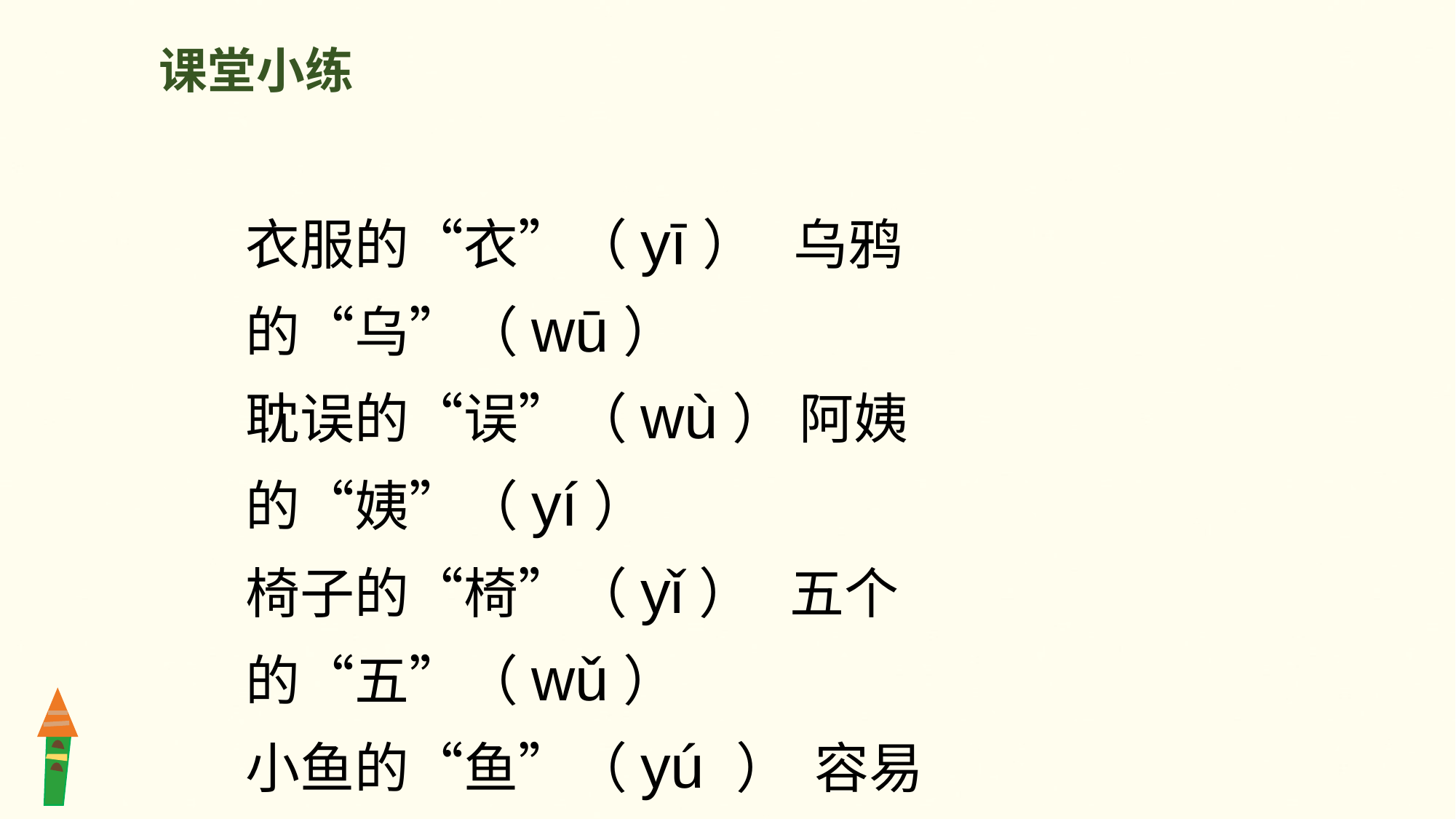

课堂小练
衣服的“衣”（yī）   乌鸦的“乌”（wū）
耽误的“误”（wù） 阿姨的“姨”（yí）
椅子的“椅”（yǐ）   五个的“五”（wǔ）
小鱼的“鱼”（yú ）  容易的“易”（yì）
姓吴的“吴”（wú） 下雨的“雨”（yǔ ）